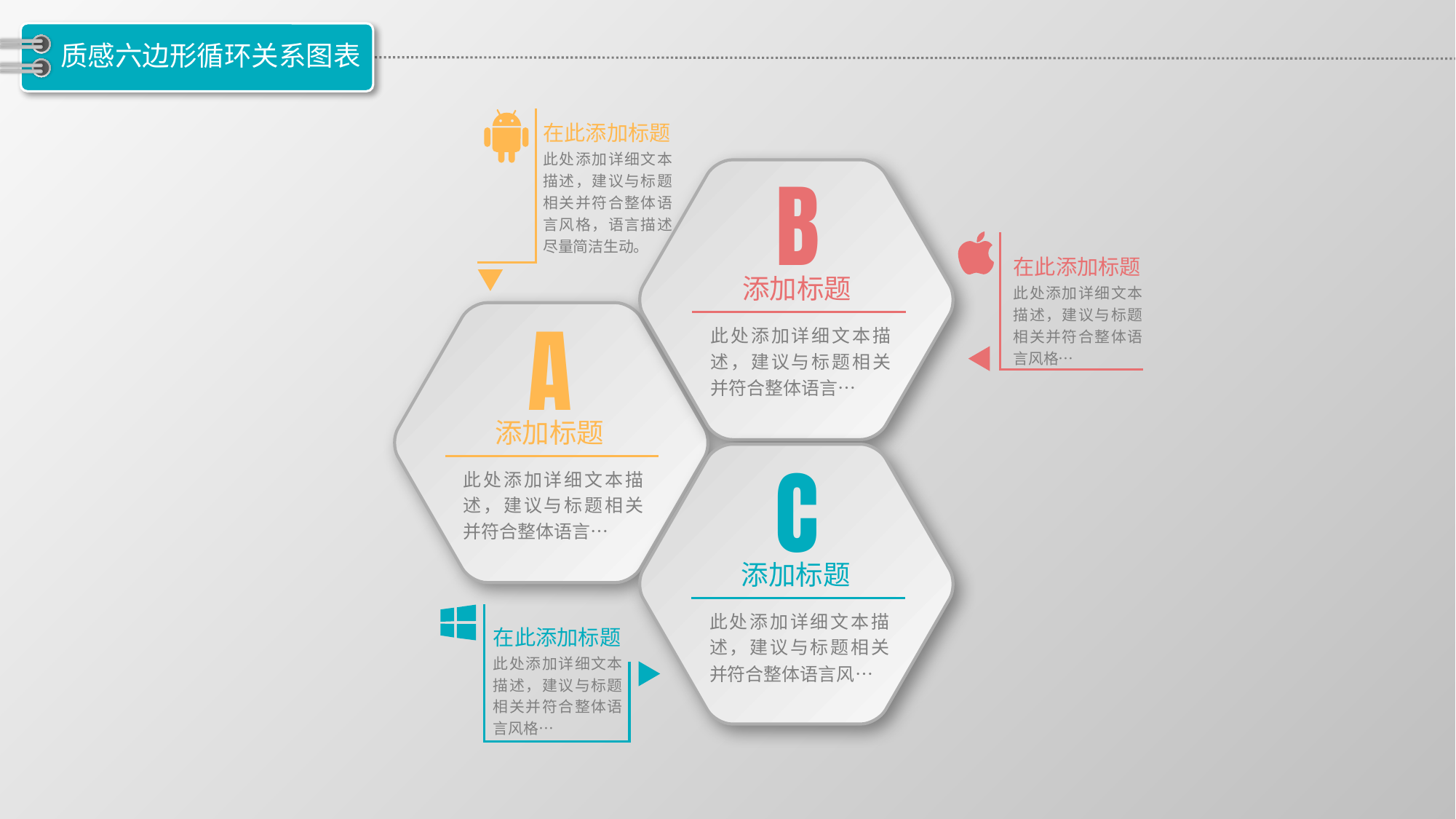

# 质感六边形循环关系图表

在此添加标题
此处添加详细文本描述，建议与标题相关并符合整体语言风格，语言描述尽量简洁生动。

B
添加标题
此处添加详细文本描述，建议与标题相关并符合整体语言…

在此添加标题

此处添加详细文本描述，建议与标题相关并符合整体语言风格…
A
添加标题
此处添加详细文本描述，建议与标题相关并符合整体语言…

C
添加标题
此处添加详细文本描述，建议与标题相关并符合整体语言风…

在此添加标题
此处添加详细文本描述，建议与标题相关并符合整体语言风格…